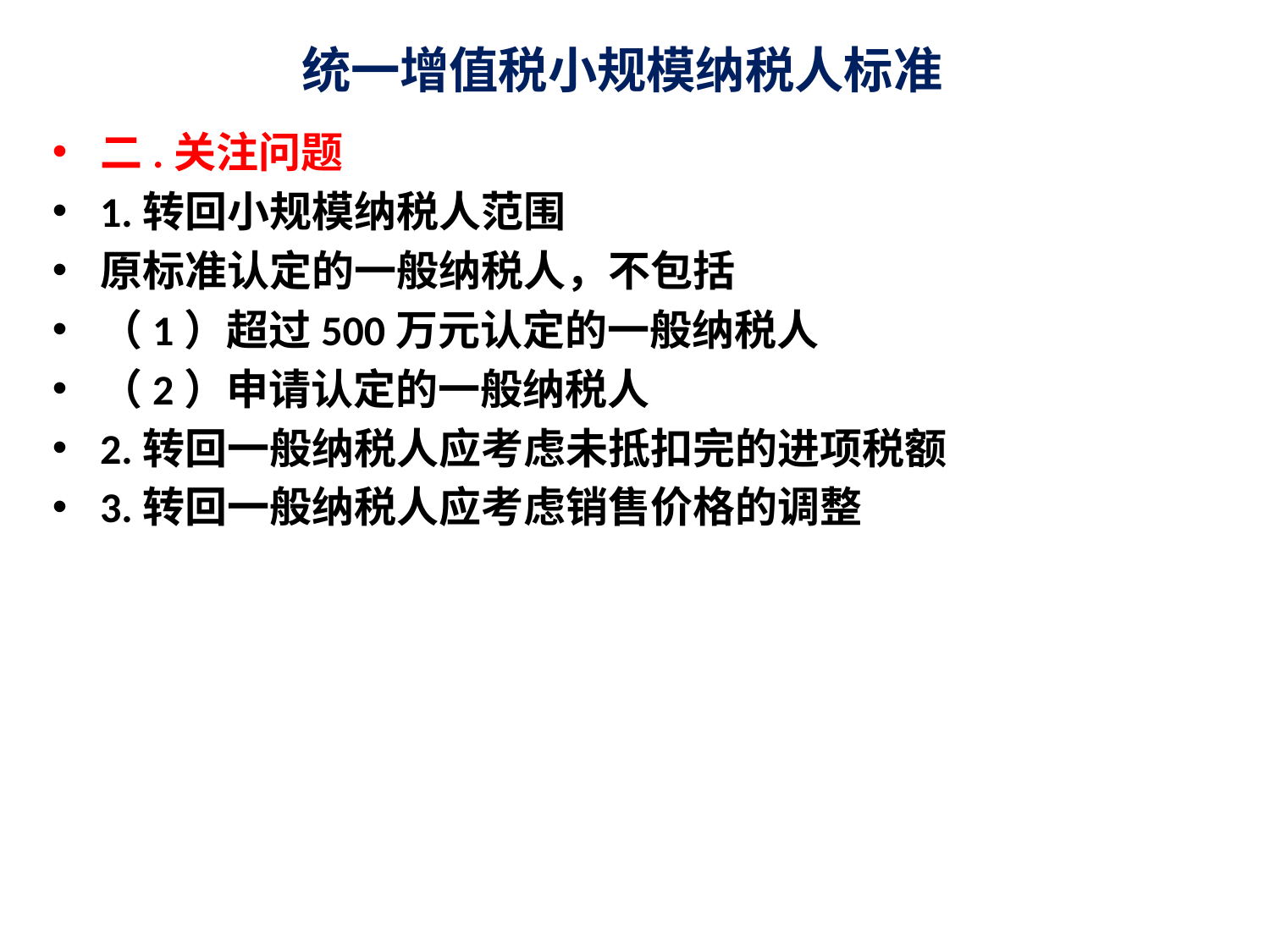

# 统一增值税小规模纳税人标准
二.关注问题
1.转回小规模纳税人范围
原标准认定的一般纳税人，不包括
（1）超过500万元认定的一般纳税人
（2）申请认定的一般纳税人
2.转回一般纳税人应考虑未抵扣完的进项税额
3.转回一般纳税人应考虑销售价格的调整